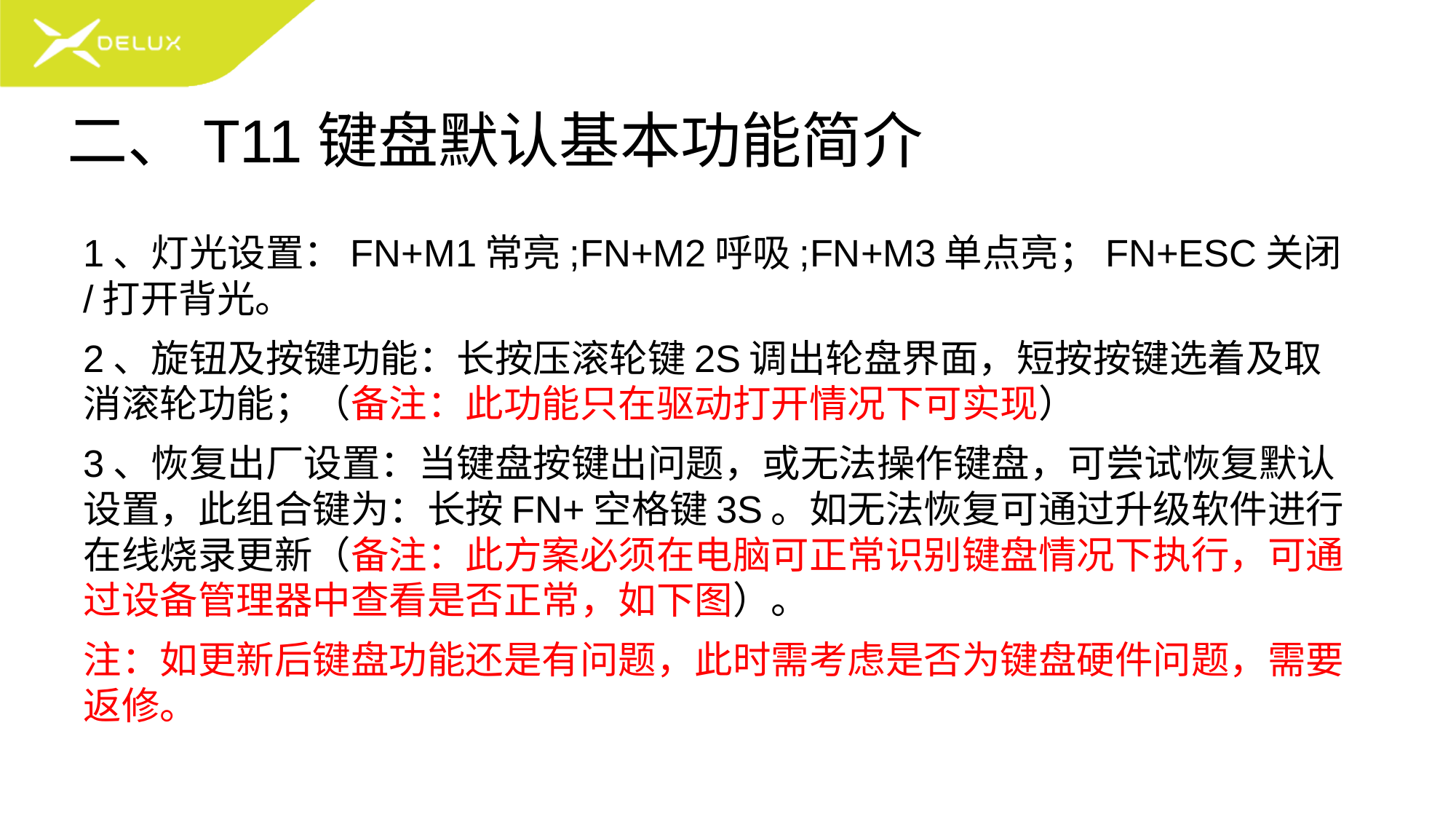

# 二、T11键盘默认基本功能简介
1、灯光设置：FN+M1常亮;FN+M2呼吸;FN+M3单点亮；FN+ESC关闭/打开背光。
2、旋钮及按键功能：长按压滚轮键2S调出轮盘界面，短按按键选着及取消滚轮功能；（备注：此功能只在驱动打开情况下可实现）
3、恢复出厂设置：当键盘按键出问题，或无法操作键盘，可尝试恢复默认设置，此组合键为：长按FN+空格键3S。如无法恢复可通过升级软件进行在线烧录更新（备注：此方案必须在电脑可正常识别键盘情况下执行，可通过设备管理器中查看是否正常，如下图）。
注：如更新后键盘功能还是有问题，此时需考虑是否为键盘硬件问题，需要返修。